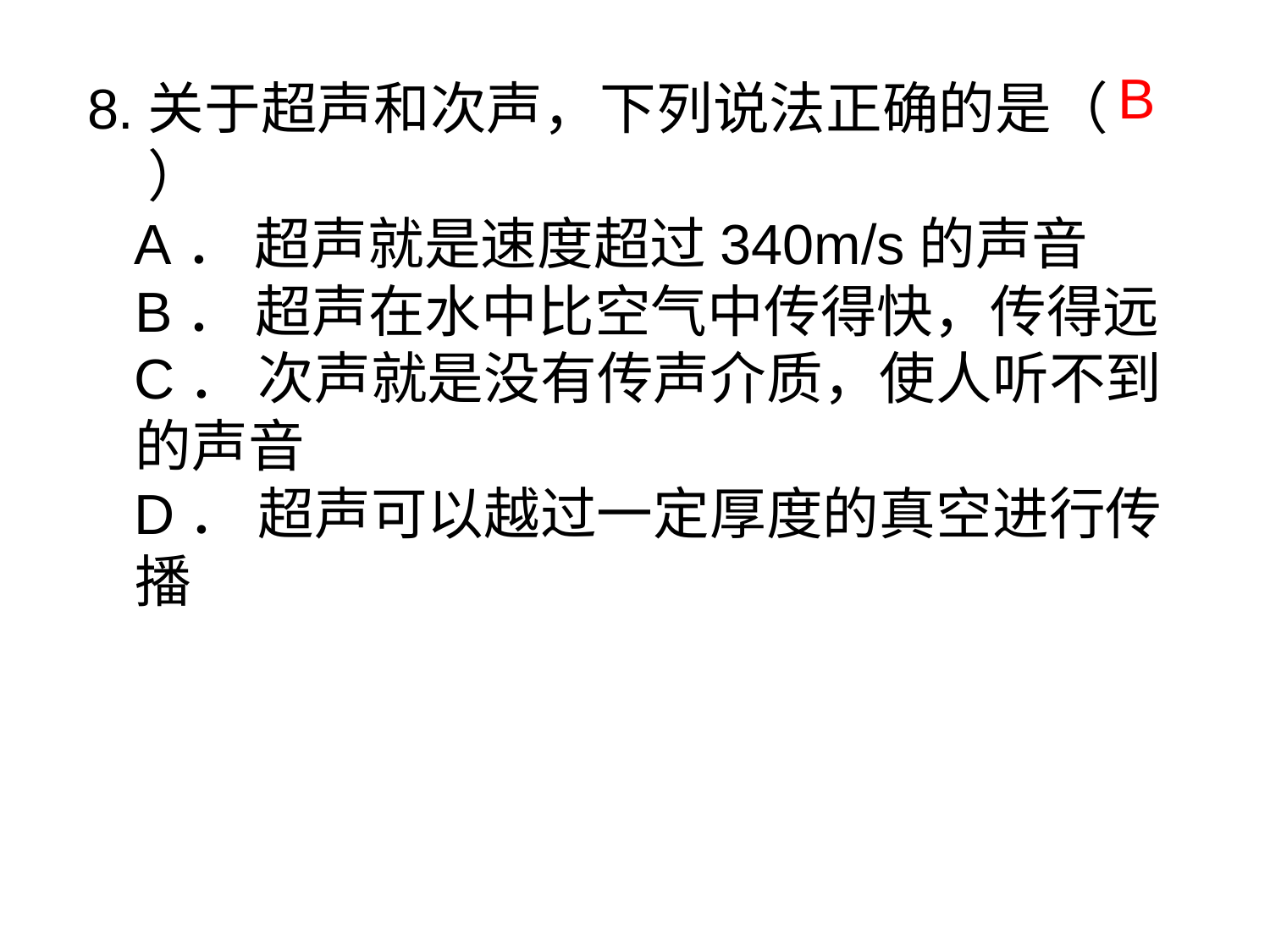

#
B
8.关于超声和次声，下列说法正确的是（    ）
   A． 超声就是速度超过340m/s的声音B． 超声在水中比空气中传得快，传得远
   C． 次声就是没有传声介质，使人听不到的声音
   D． 超声可以越过一定厚度的真空进行传播